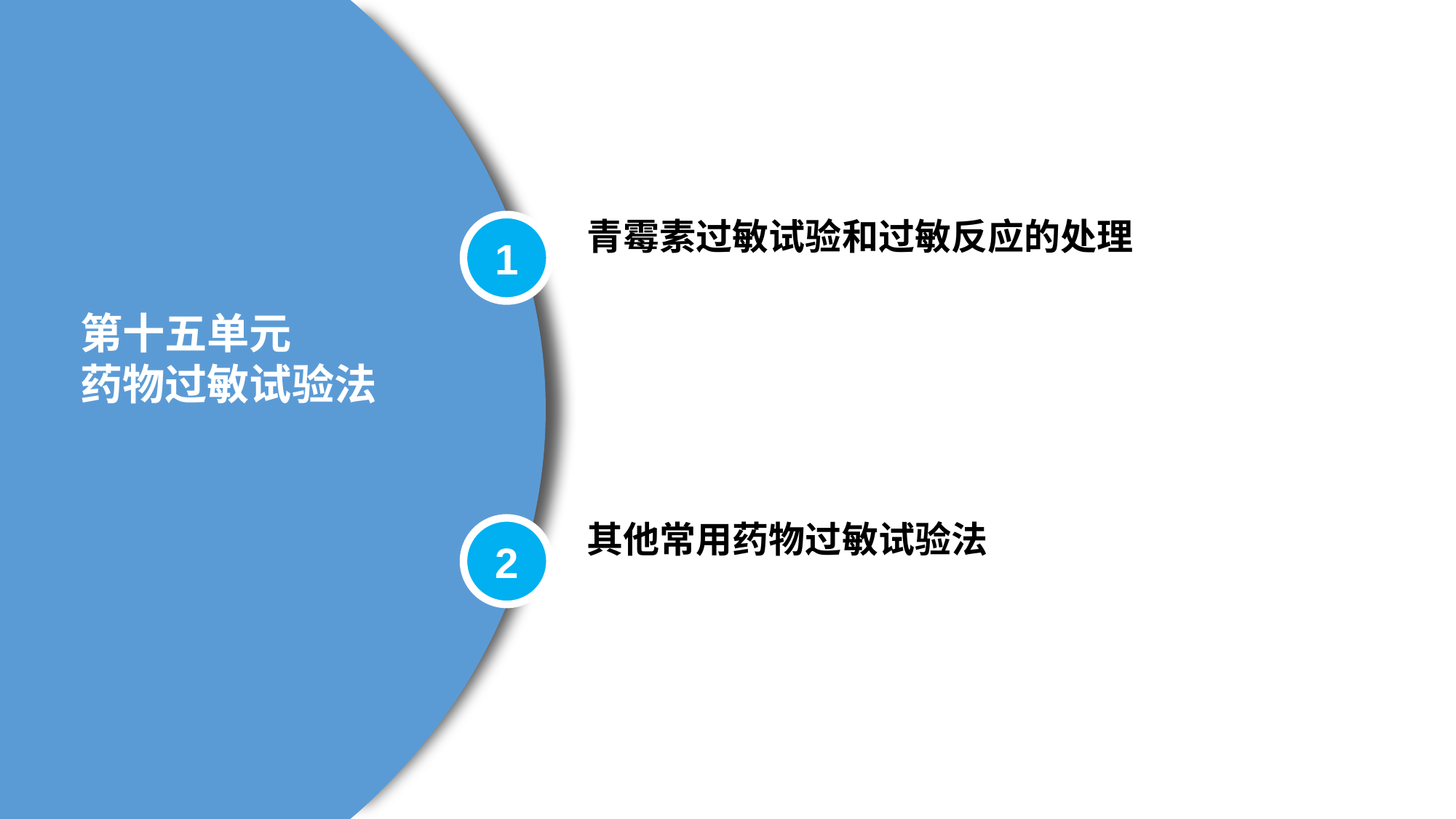

青霉素过敏试验和过敏反应的处理
1
第十五单元
药物过敏试验法
其他常用药物过敏试验法
2